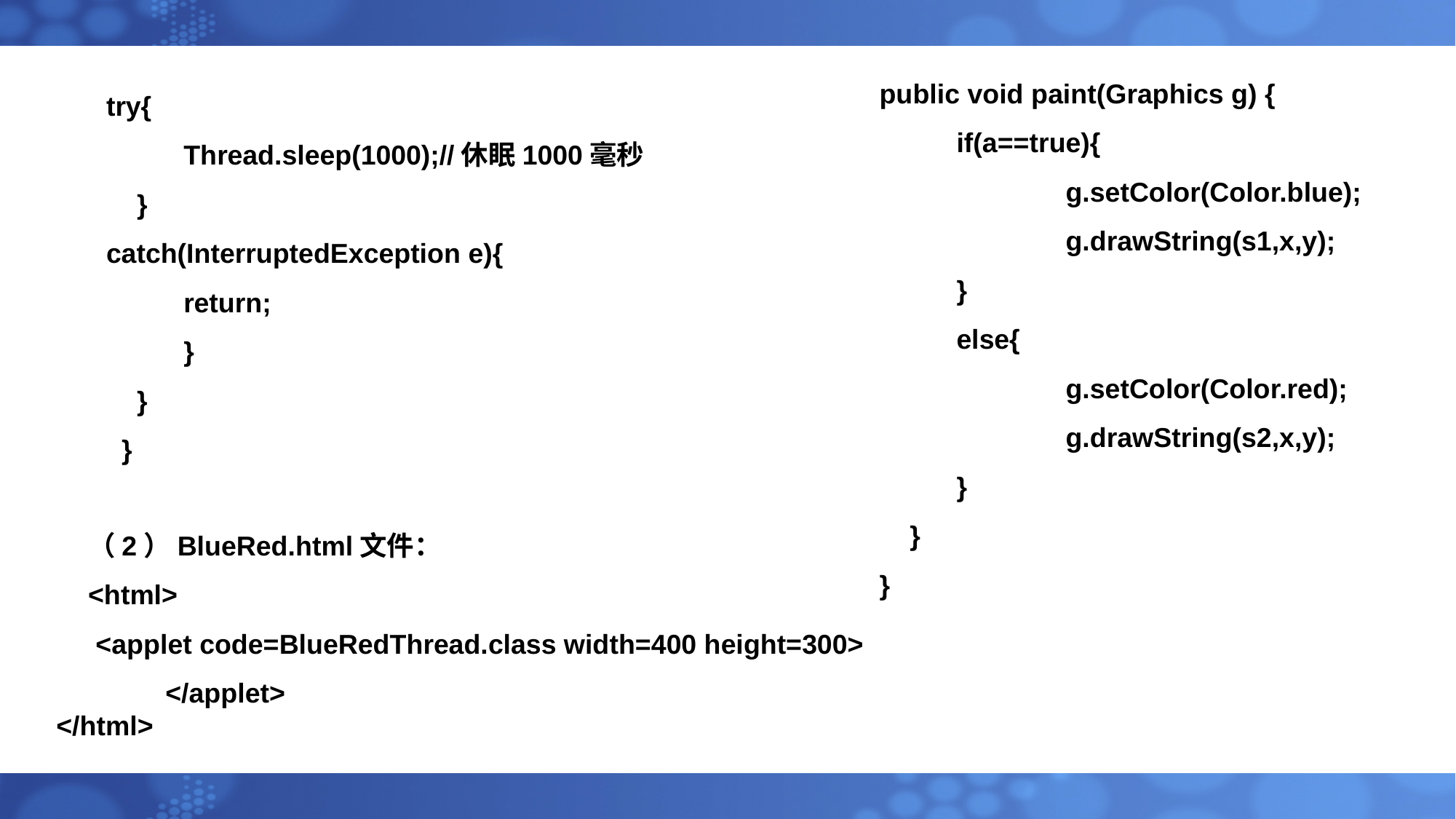

public void paint(Graphics g) {
    	if(a==true){
    		g.setColor(Color.blue);
    		g.drawString(s1,x,y);
    	}
    	else{
    		g.setColor(Color.red);
    		g.drawString(s2,x,y);
    	}
    }
}

try{
	Thread.sleep(1000);//休眠1000毫秒
    }
catch(InterruptedException e){
    	return;
    	}
    }
  }

（2）BlueRed.html文件：
<html>
 <applet code=BlueRedThread.class width=400 height=300>
 	</applet>
</html>